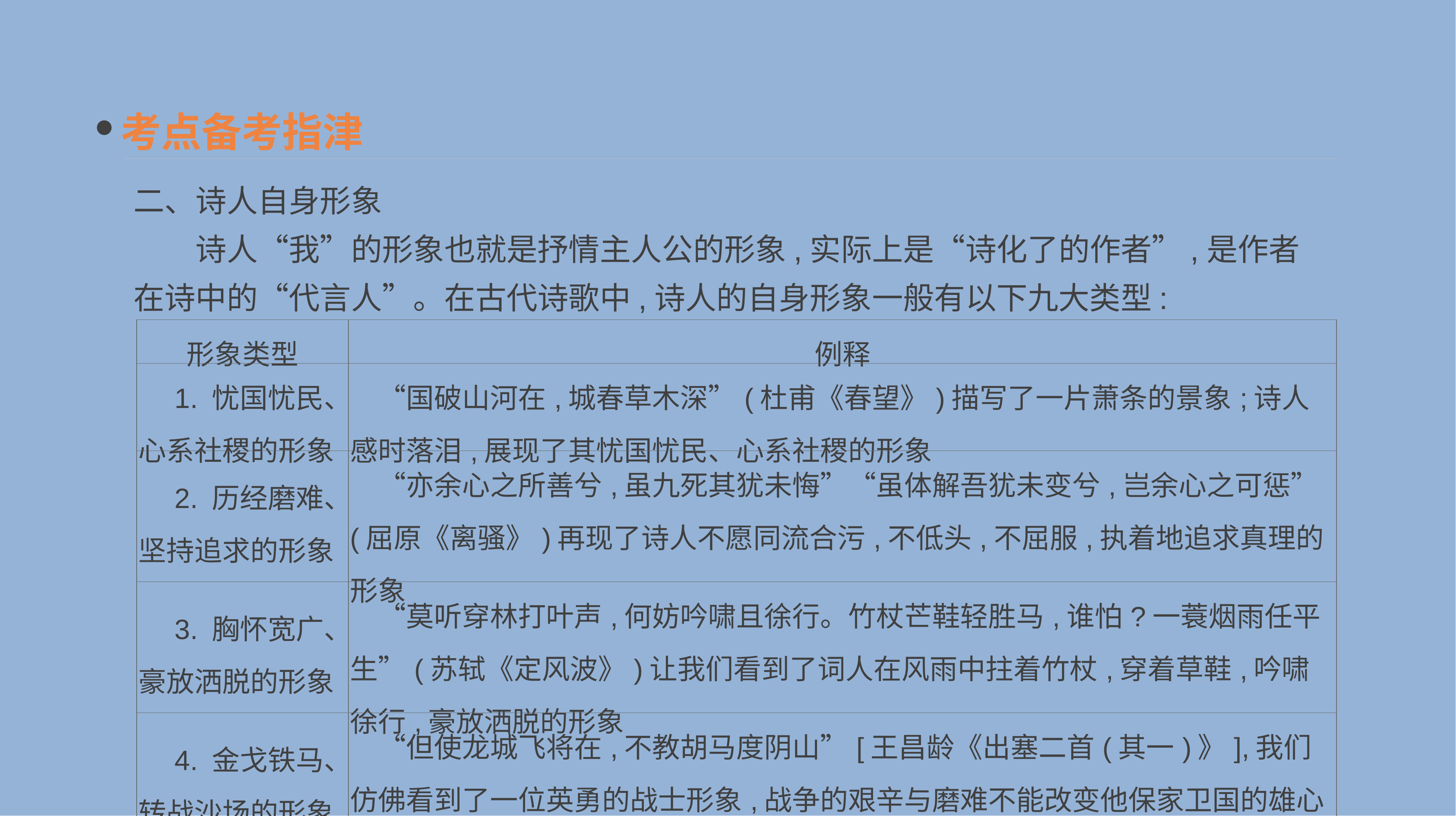

考点备考指津

二、诗人自身形象
　　诗人“我”的形象也就是抒情主人公的形象,实际上是“诗化了的作者”,是作者在诗中的“代言人”。在古代诗歌中,诗人的自身形象一般有以下九大类型:
| 形象类型 | 例释 |
| --- | --- |
| 1. 忧国忧民、心系社稷的形象 | “国破山河在,城春草木深”(杜甫《春望》)描写了一片萧条的景象;诗人感时落泪,展现了其忧国忧民、心系社稷的形象 |
| 2. 历经磨难、坚持追求的形象 | “亦余心之所善兮,虽九死其犹未悔”“虽体解吾犹未变兮,岂余心之可惩”(屈原《离骚》)再现了诗人不愿同流合污,不低头,不屈服,执着地追求真理的形象 |
| 3. 胸怀宽广、豪放洒脱的形象 | “莫听穿林打叶声,何妨吟啸且徐行。竹杖芒鞋轻胜马,谁怕?一蓑烟雨任平生”(苏轼《定风波》)让我们看到了词人在风雨中拄着竹杖,穿着草鞋,吟啸徐行,豪放洒脱的形象 |
| 4. 金戈铁马、转战沙场的形象 | “但使龙城飞将在,不教胡马度阴山”[王昌龄《出塞二首(其一)》],我们仿佛看到了一位英勇的战士形象,战争的艰辛与磨难不能改变他保家卫国的雄心壮志 |